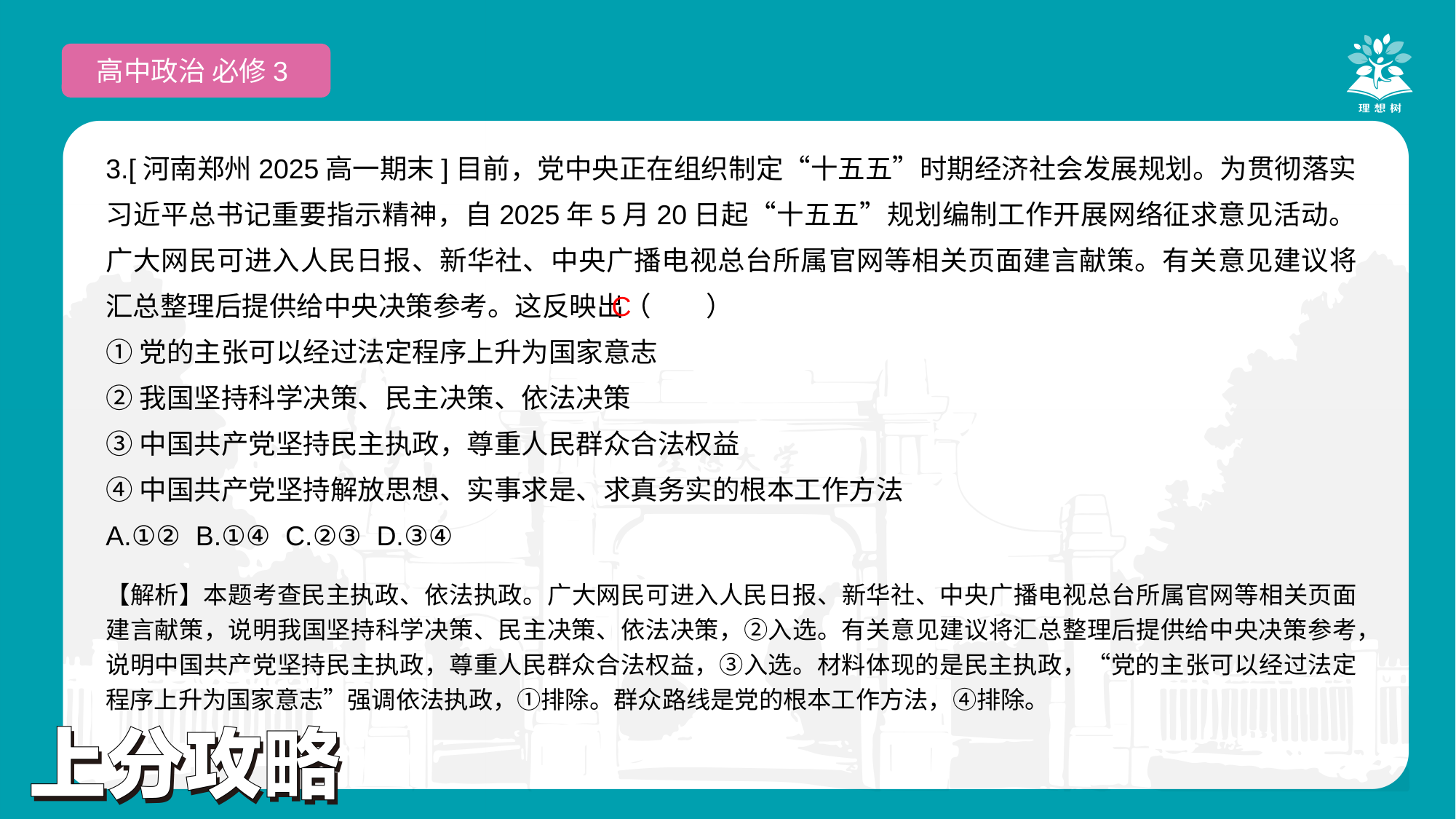

高中政治 必修3
3.[河南郑州2025高一期末]目前，党中央正在组织制定“十五五”时期经济社会发展规划。为贯彻落实习近平总书记重要指示精神，自2025年5月20日起“十五五”规划编制工作开展网络征求意见活动。广大网民可进入人民日报、新华社、中央广播电视总台所属官网等相关页面建言献策。有关意见建议将汇总整理后提供给中央决策参考。这反映出（　　）
①党的主张可以经过法定程序上升为国家意志
②我国坚持科学决策、民主决策、依法决策
③中国共产党坚持民主执政，尊重人民群众合法权益
④中国共产党坚持解放思想、实事求是、求真务实的根本工作方法
A.①②  B.①④  C.②③  D.③④
 C
【解析】本题考查民主执政、依法执政。广大网民可进入人民日报、新华社、中央广播电视总台所属官网等相关页面建言献策，说明我国坚持科学决策、民主决策、依法决策，②入选。有关意见建议将汇总整理后提供给中央决策参考，说明中国共产党坚持民主执政，尊重人民群众合法权益，③入选。材料体现的是民主执政，“党的主张可以经过法定程序上升为国家意志”强调依法执政，①排除。群众路线是党的根本工作方法，④排除。